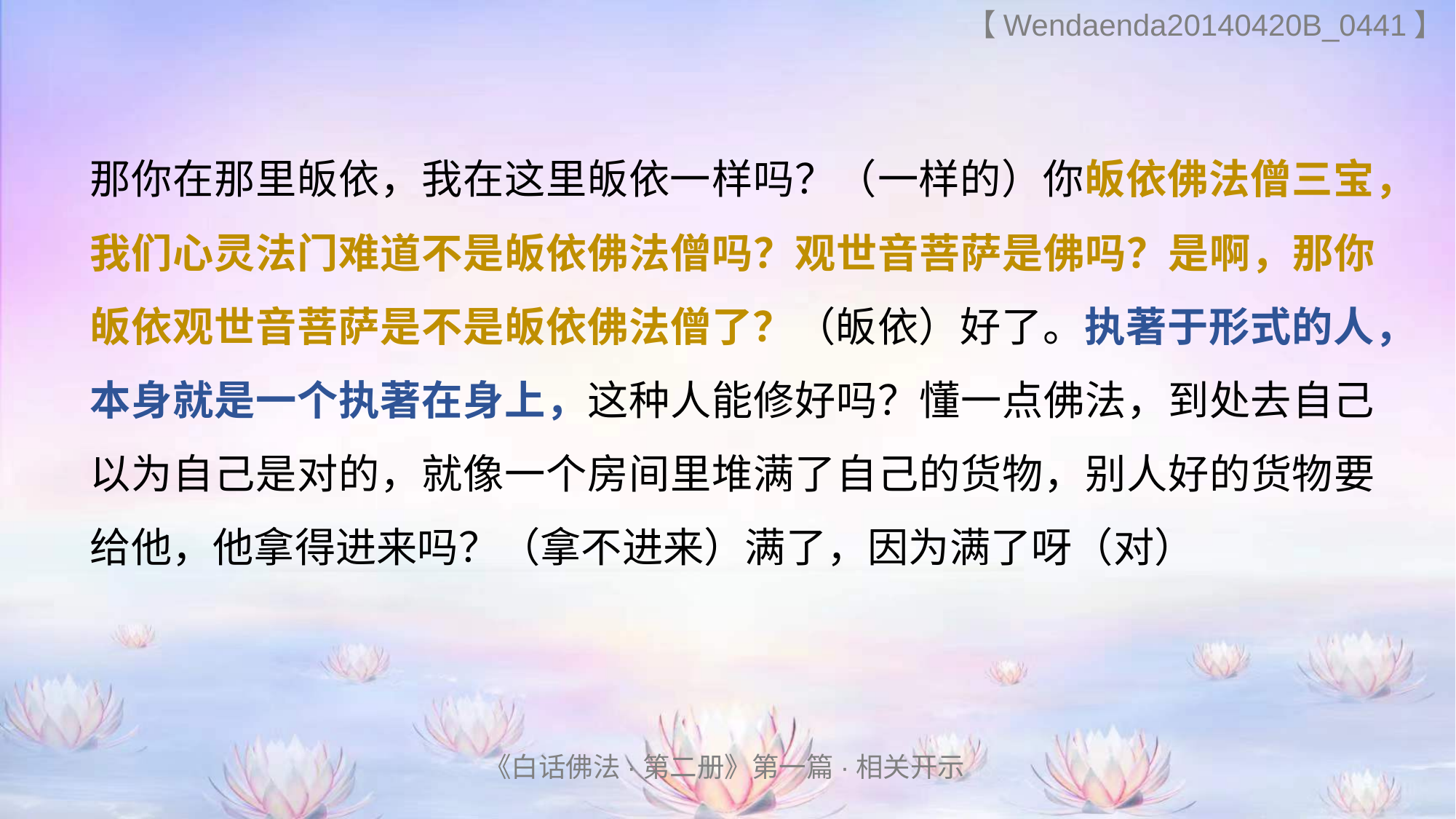

【Wendaenda20140420B_0441】

# 那你在那里皈依，我在这里皈依一样吗？（一样的）你皈依佛法僧三宝，我们心灵法门难道不是皈依佛法僧吗？观世音菩萨是佛吗？是啊，那你皈依观世音菩萨是不是皈依佛法僧了？（皈依）好了。执著于形式的人，本身就是一个执著在身上，这种人能修好吗？懂一点佛法，到处去自己以为自己是对的，就像一个房间里堆满了自己的货物，别人好的货物要给他，他拿得进来吗？（拿不进来）满了，因为满了呀（对）
《白话佛法·第二册》第一篇·相关开示